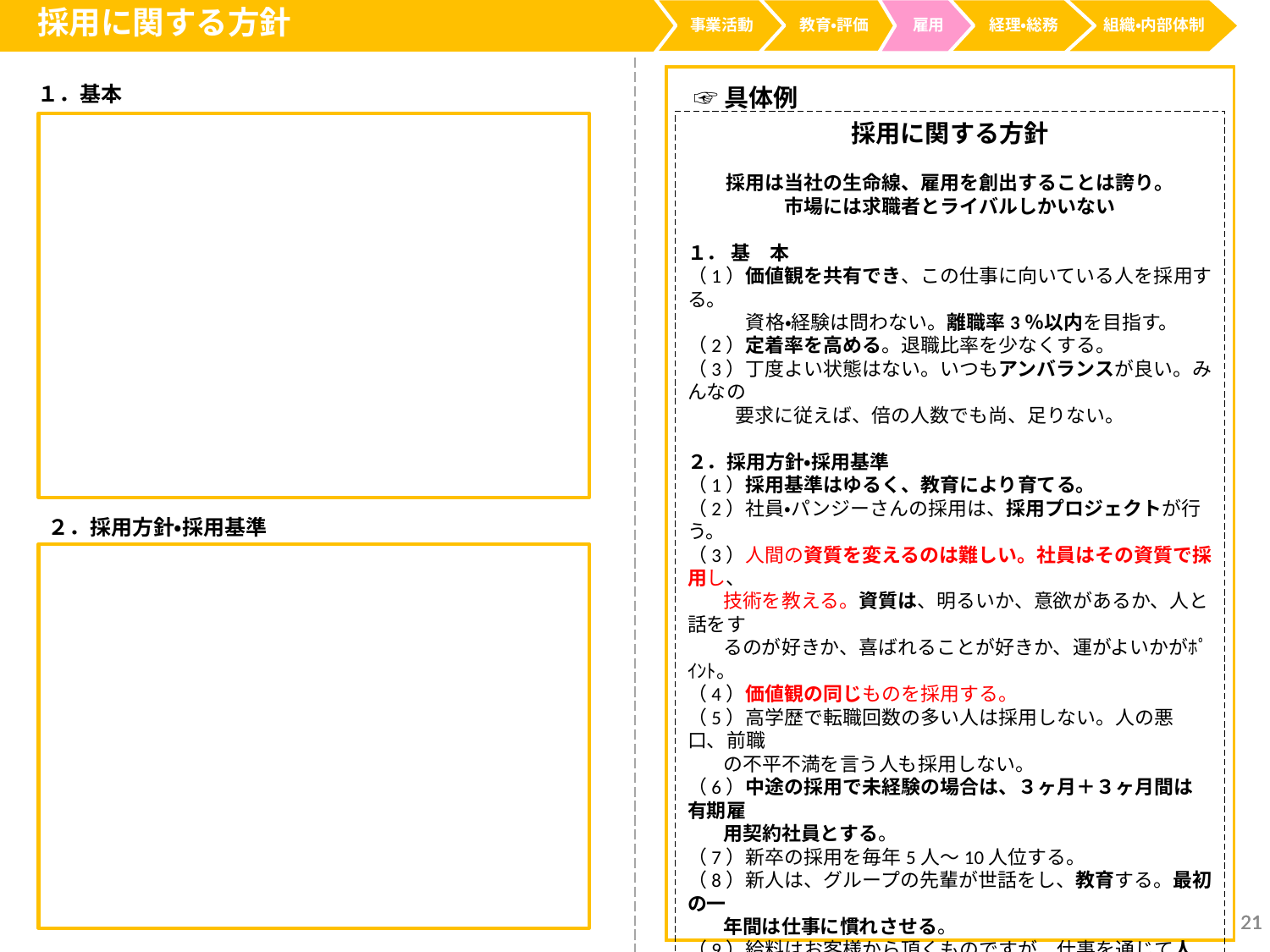

採用に関する方針
事業活動
経理・総務
教育・評価
雇用
組織・内部体制

１．基本
☞具体例
採用に関する方針

採用は当社の生命線、雇用を創出することは誇り。
市場には求職者とライバルしかいない

１． 基　本
（1）価値観を共有でき、この仕事に向いている人を採用する。
　　　資格・経験は問わない。離職率3％以内を目指す。
（2）定着率を高める。退職比率を少なくする。
（3）丁度よい状態はない。いつもアンバランスが良い。みんなの
　　  要求に従えば、倍の人数でも尚、足りない。

２．採用方針・採用基準
（1）採用基準はゆるく、教育により育てる。
（2）社員・パンジーさんの採用は、採用プロジェクトが行う。
（3）人間の資質を変えるのは難しい。社員はその資質で採用し、
       技術を教える。資質は、明るいか、意欲があるか、人と話をす
       るのが好きか、喜ばれることが好きか、運がよいかがﾎﾟｲﾝﾄ。
（4）価値観の同じものを採用する。
（5）高学歴で転職回数の多い人は採用しない。人の悪口、前職
       の不平不満を言う人も採用しない。
（6）中途の採用で未経験の場合は、３ヶ月＋３ヶ月間は有期雇
       用契約社員とする。
（7）新卒の採用を毎年5人～10人位する。
（8）新人は、グループの先輩が世話をし、教育する。最初の一
       年間は仕事に慣れさせる。
（9）給料はお客様から頂くものですが、仕事を通じて人の恩、
       感謝の心を学び、人間として成長し、国家社会のために役立
       つ人財になること。
（10）「授業料を払う」から「給料を貰う」へ、「給料を稼ぐ」人へ。
　　　①時間が拘束される。
　　　②仕事の遂行責任がある。
　　　③上司の指示、命令に従う義務がある。
　　　④会社は強制されるところである。（忍耐が成長の源）

２．採用方針・採用基準

21
21
21